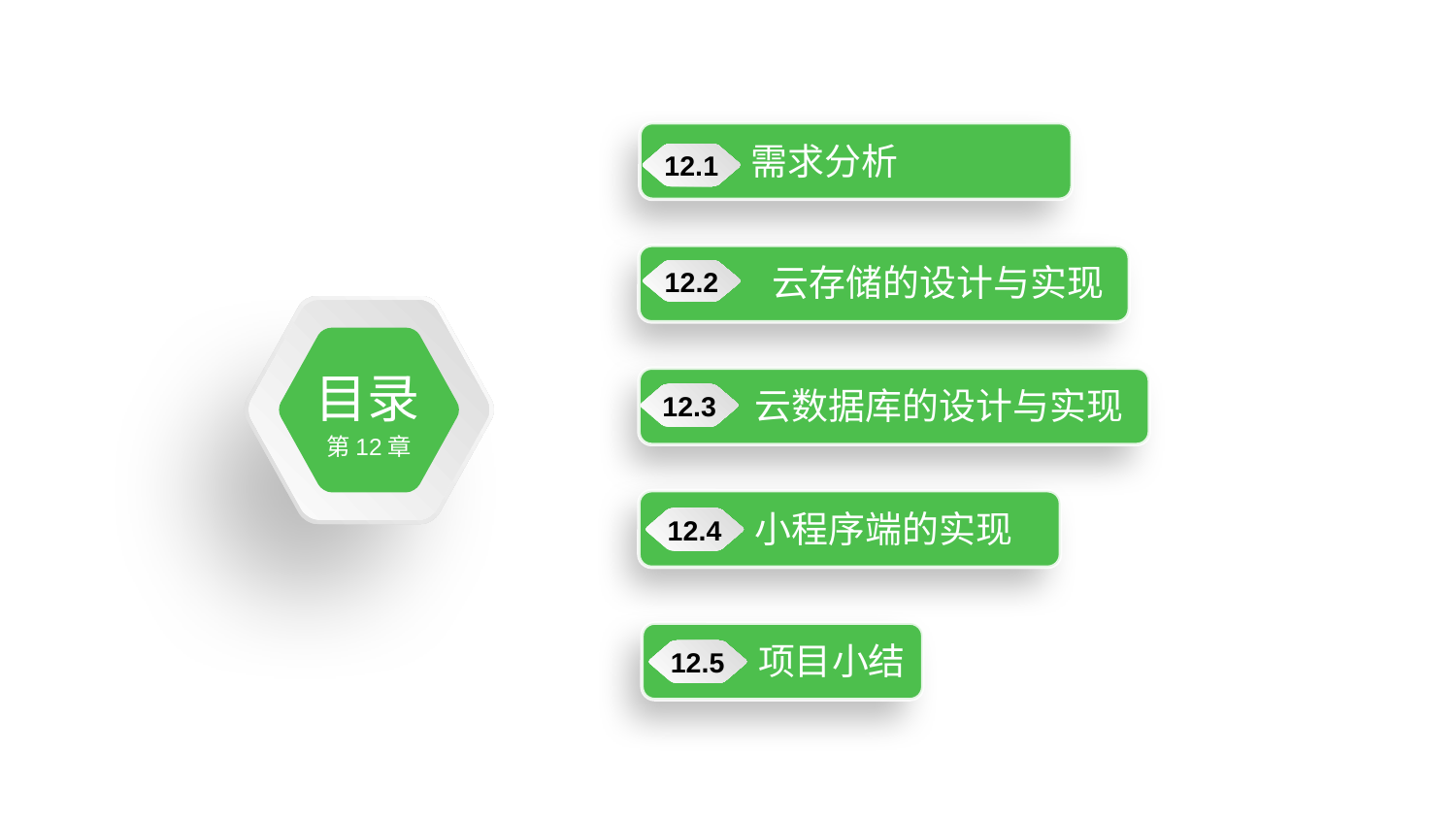

需求分析
12.1

 云存储的设计与实现
12.2

目录
第12章

云数据库的设计与实现
12.3

小程序端的实现
12.4

项目小结
12.5